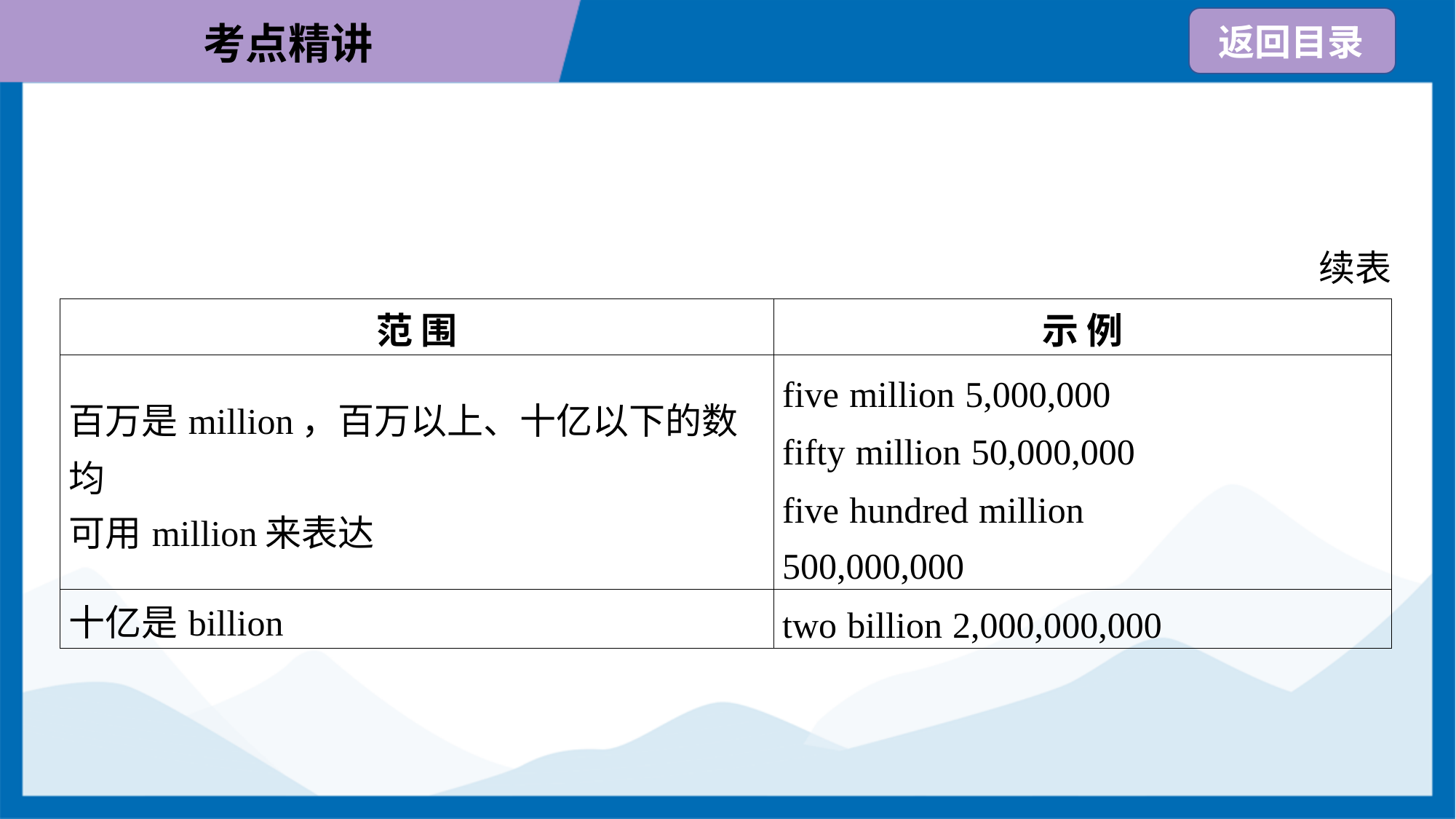

续表
| 范 围 | 示 例 |
| --- | --- |
| 百万是million，百万以上、十亿以下的数均 可用million来表达 | five million 5,000,000 fifty million 50,000,000 five hundred million 500,000,000 |
| 十亿是billion | two billion 2,000,000,000 |